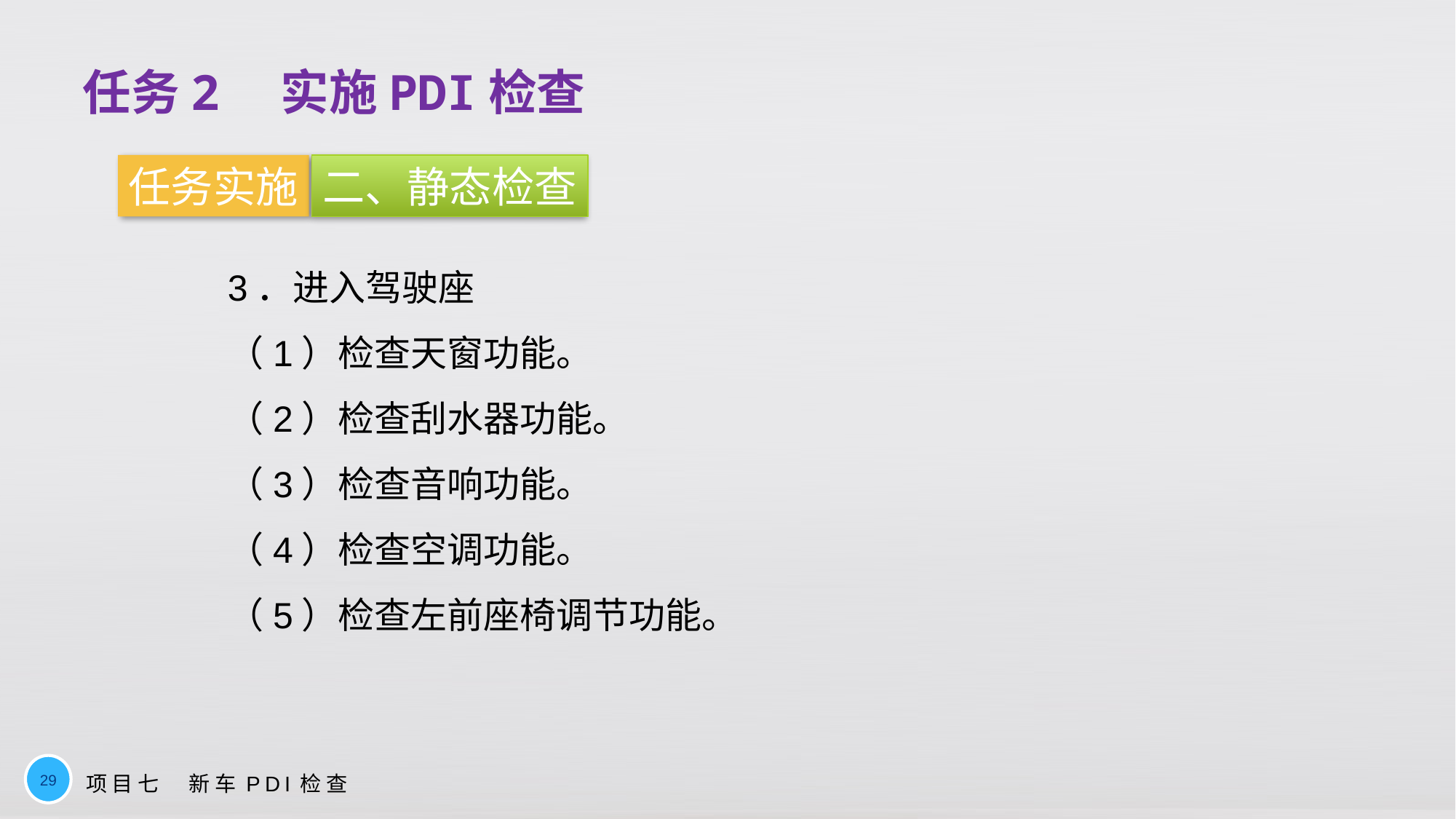

任务2　实施PDI检查
任务实施
二、静态检查
3．进入驾驶座
（1）检查天窗功能。
（2）检查刮水器功能。
（3）检查音响功能。
（4）检查空调功能。
（5）检查左前座椅调节功能。
29